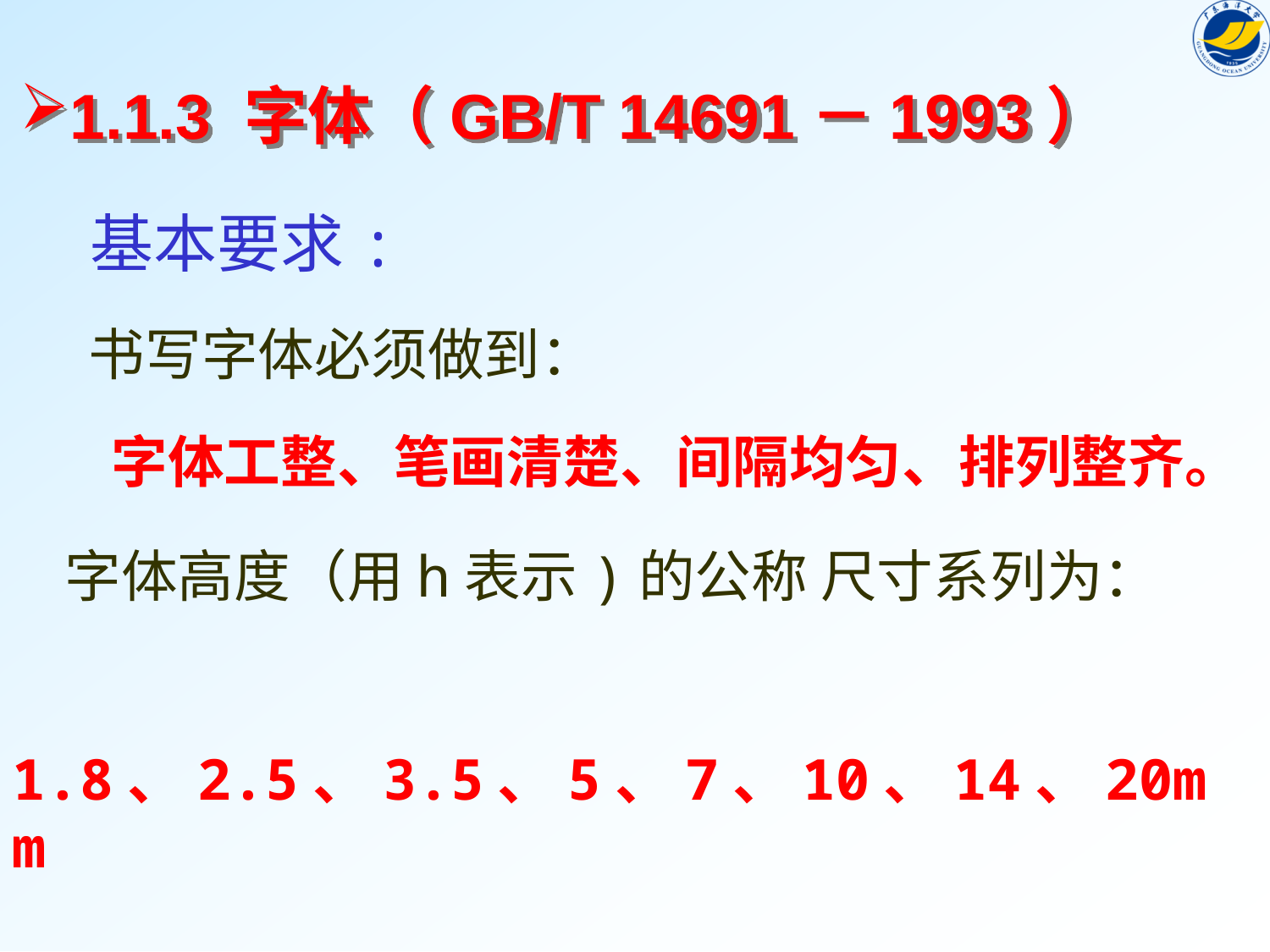

1.1.3 字体（GB/T 14691－1993）
基本要求:
 书写字体必须做到：
字体工整、笔画清楚、间隔均匀、排列整齐。
   字体高度（用h表示)的公称 尺寸系列为：

      1.8、2.5、3.5、5、7、10、14、20mm

   字体高度代表字体的号数。